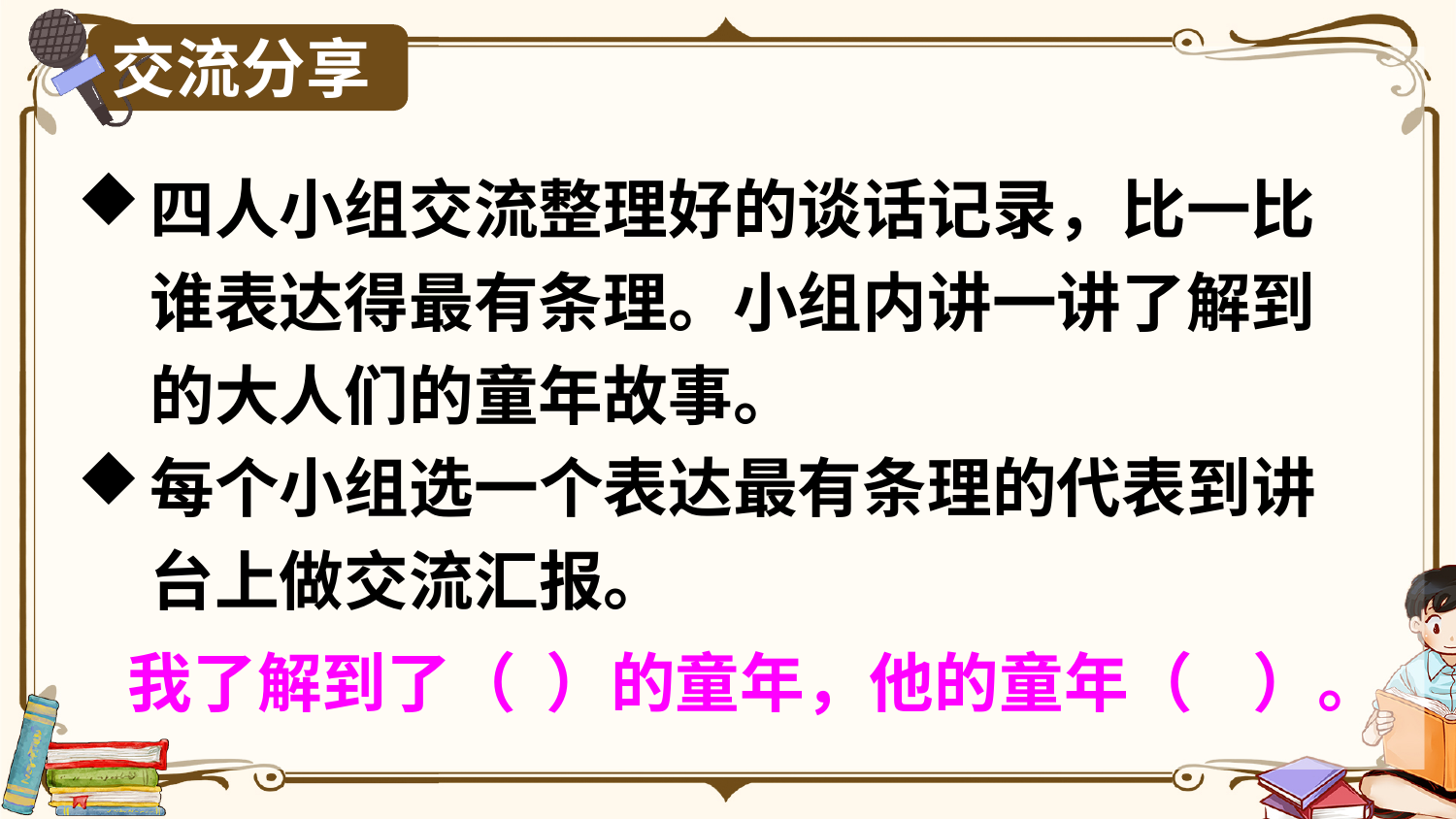

交流分享
四人小组交流整理好的谈话记录，比一比谁表达得最有条理。小组内讲一讲了解到的大人们的童年故事。
每个小组选一个表达最有条理的代表到讲台上做交流汇报。
我了解到了（  ）的童年，他的童年（    ）。